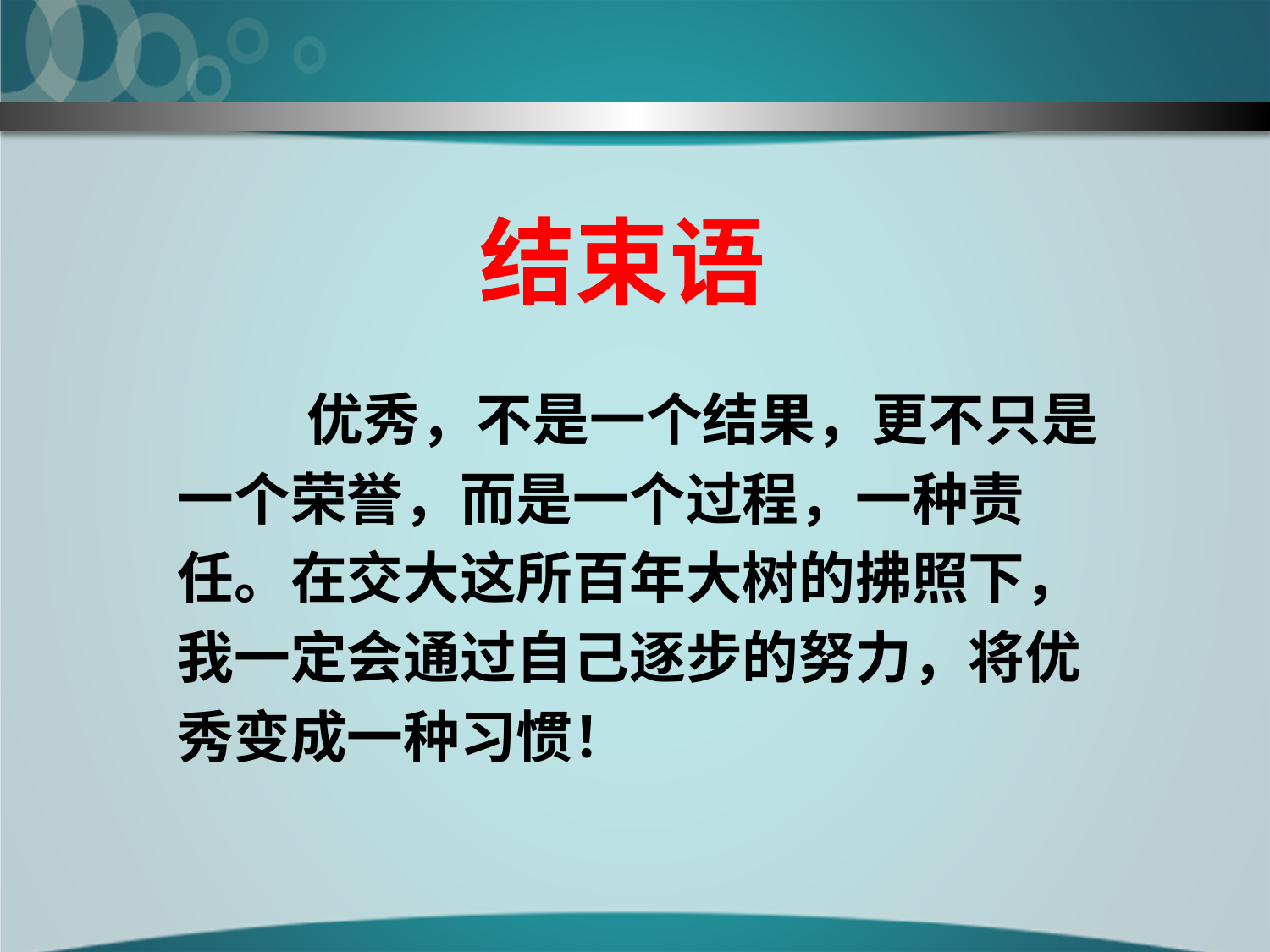

结束语
         优秀，不是一个结果，更不只是一个荣誉，而是一个过程，一种责任。在交大这所百年大树的拂照下，我一定会通过自己逐步的努力，将优秀变成一种习惯！